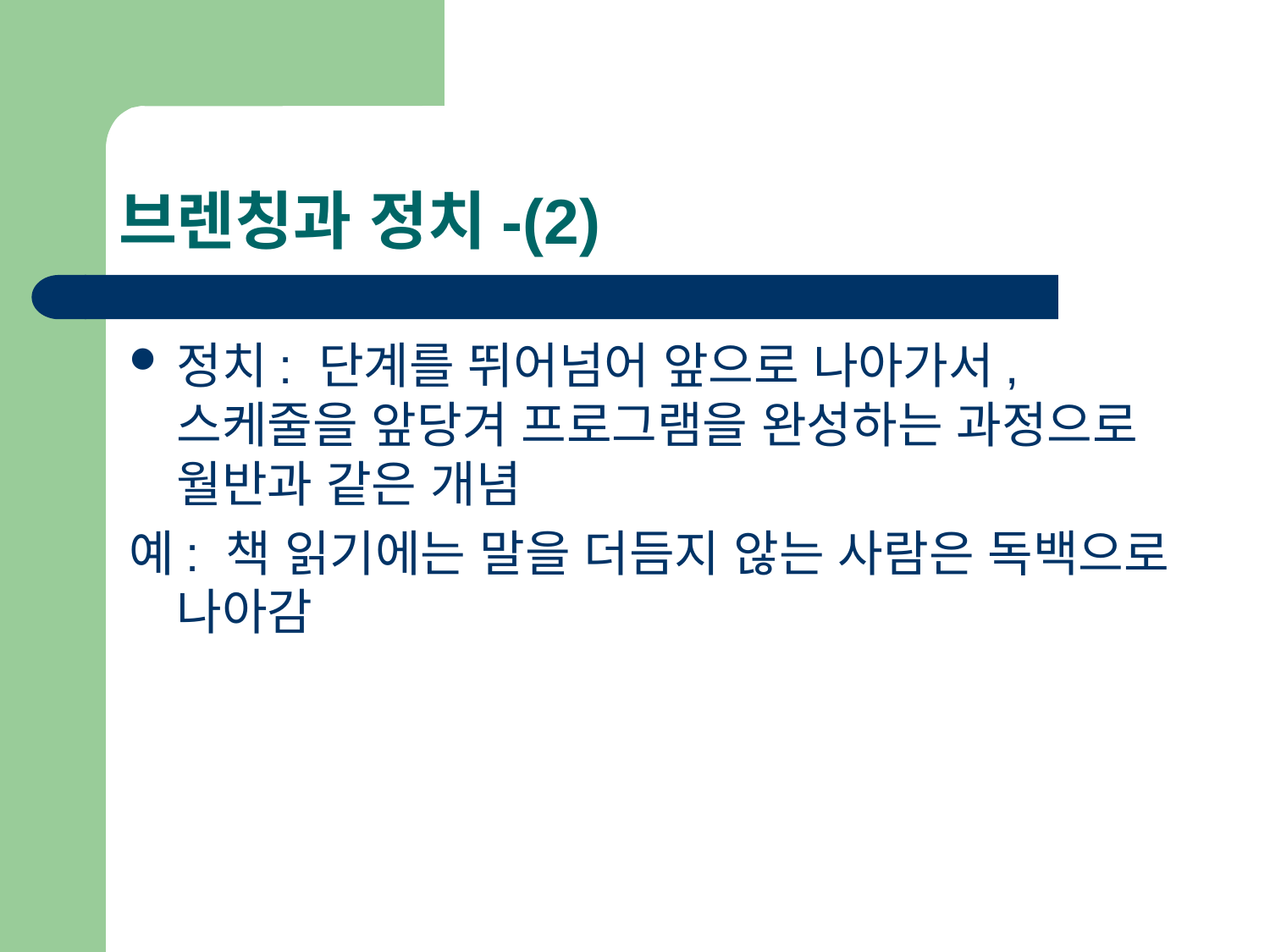

# 브렌칭과 정치-(2)
정치: 단계를 뛰어넘어 앞으로 나아가서, 스케줄을 앞당겨 프로그램을 완성하는 과정으로 월반과 같은 개념
예: 책 읽기에는 말을 더듬지 않는 사람은 독백으로 나아감